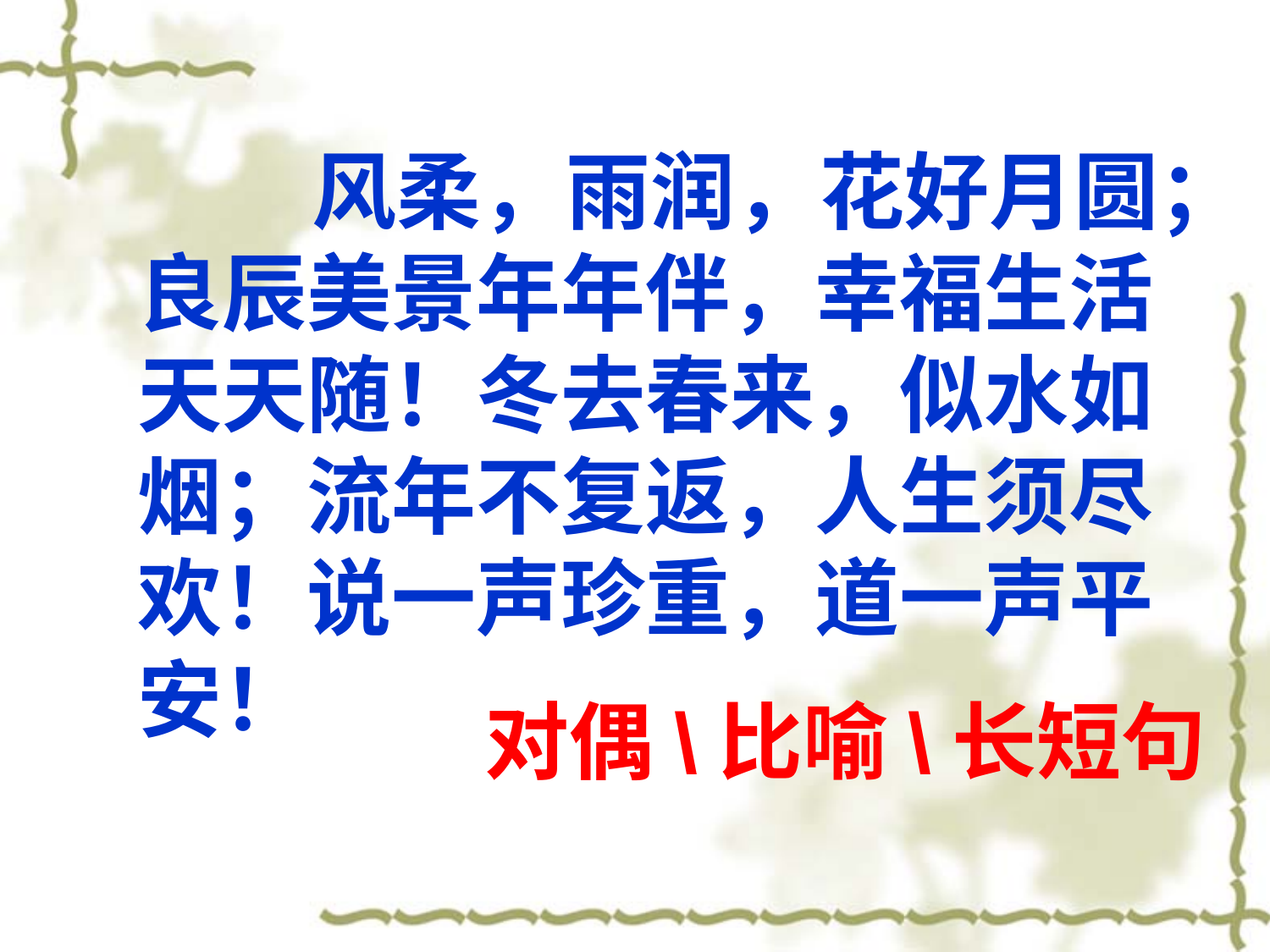

风柔，雨润，花好月圆；良辰美景年年伴，幸福生活天天随！冬去春来，似水如烟；流年不复返，人生须尽欢！说一声珍重，道一声平安！

对偶\比喻\长短句
73